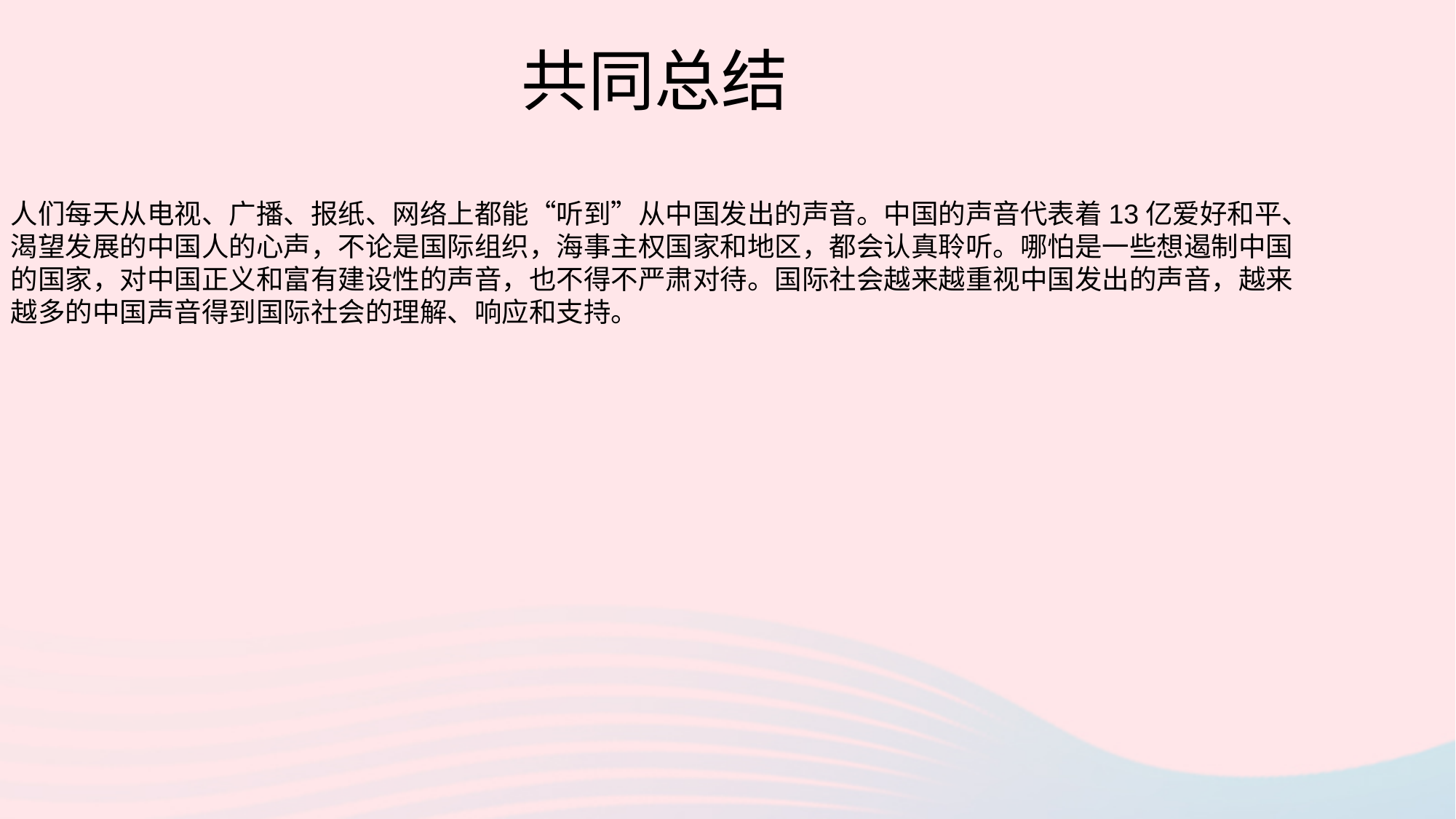

共同总结
人们每天从电视、广播、报纸、网络上都能“听到”从中国发出的声音。中国的声音代表着13亿爱好和平、渴望发展的中国人的心声，不论是国际组织，海事主权国家和地区，都会认真聆听。哪怕是一些想遏制中国的国家，对中国正义和富有建设性的声音，也不得不严肃对待。国际社会越来越重视中国发出的声音，越来越多的中国声音得到国际社会的理解、响应和支持。